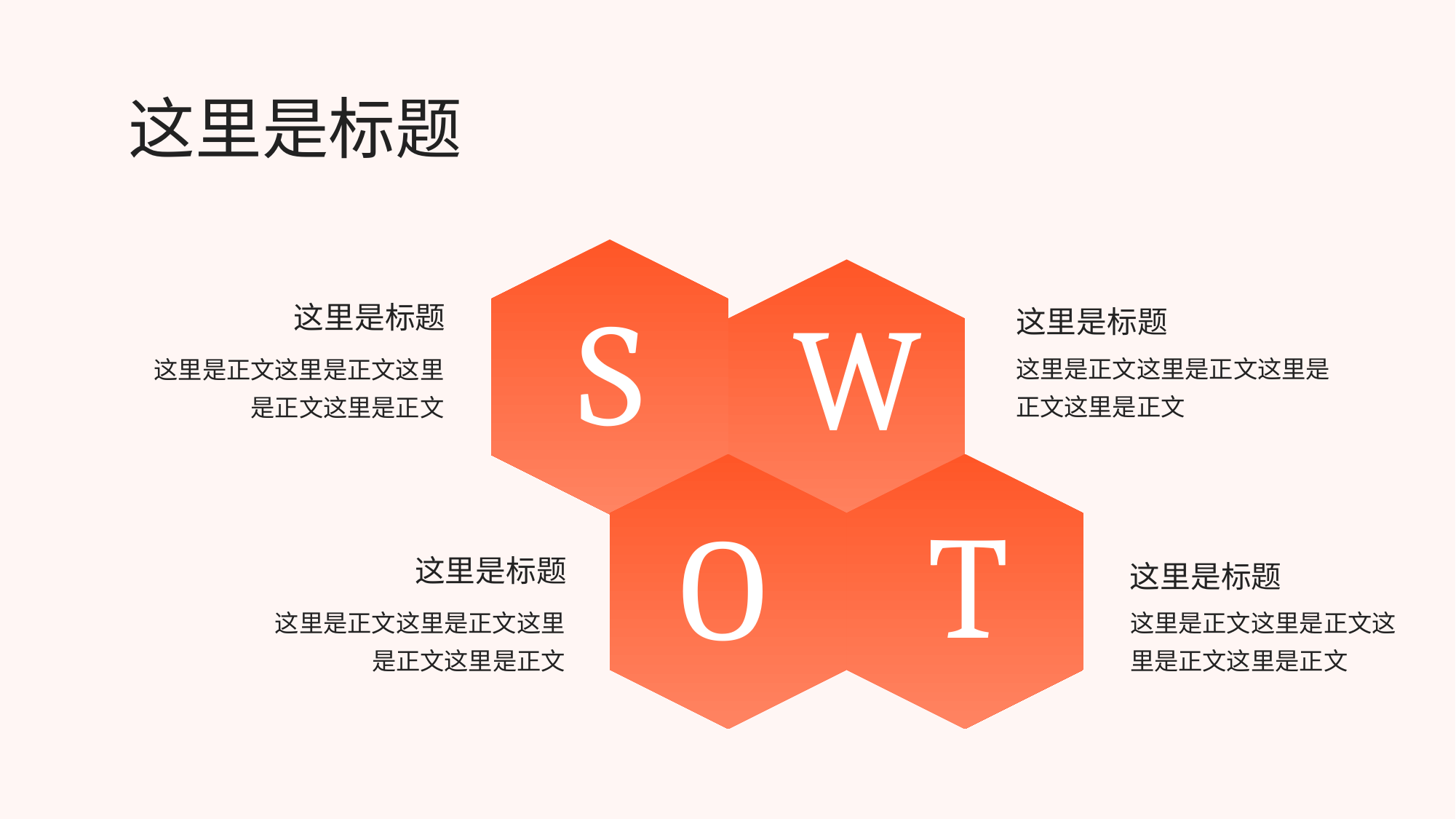

这里是标题

S

W
这里是标题
这里是标题
这里是正文这里是正文这里是正文这里是正文
这里是正文这里是正文这里是正文这里是正文

T
O
这里是标题
这里是标题
这里是正文这里是正文这里是正文这里是正文
这里是正文这里是正文这里是正文这里是正文